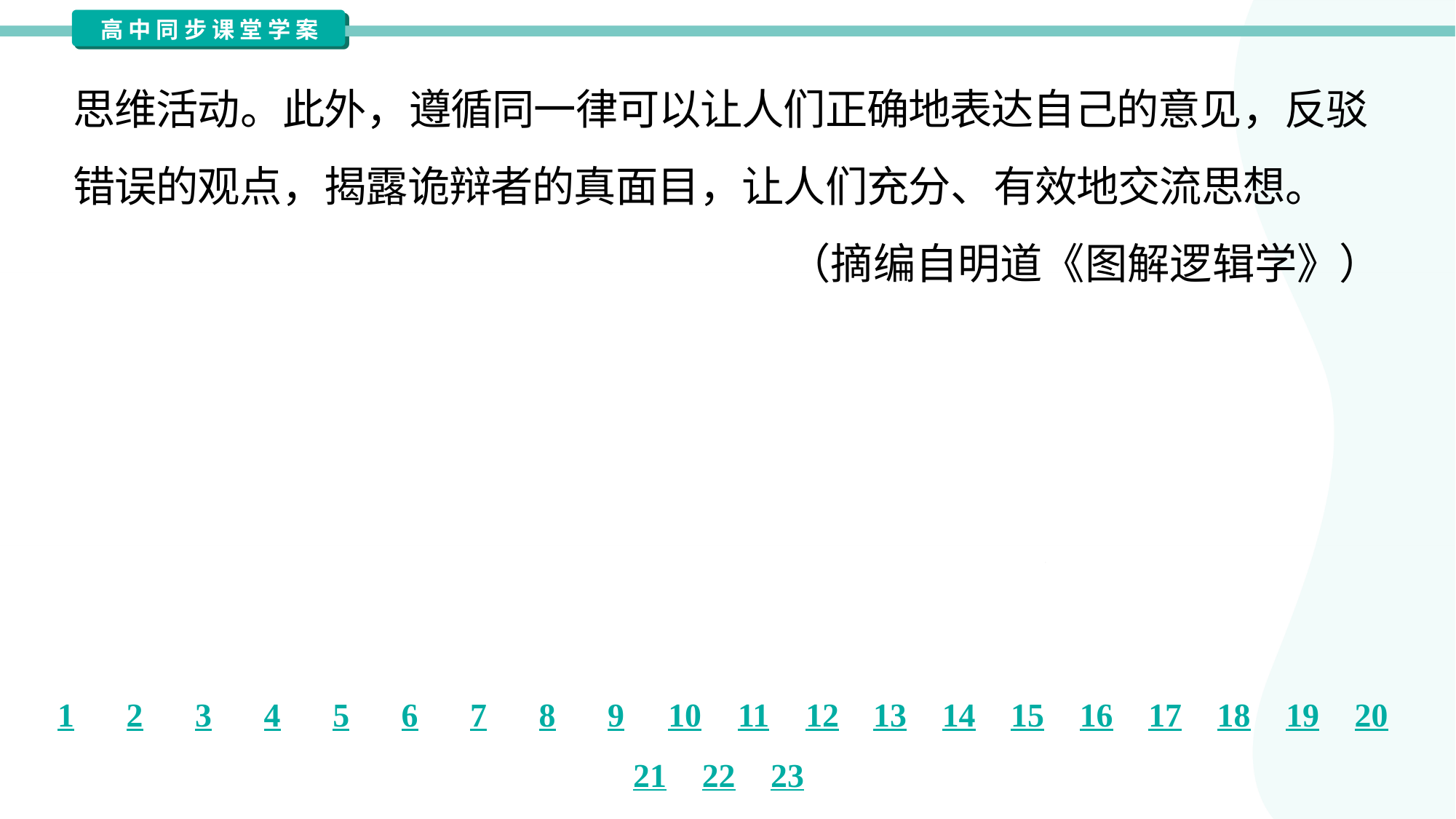

思维活动。此外，遵循同一律可以让人们正确地表达自己的意见，反驳
错误的观点，揭露诡辩者的真面目，让人们充分、有效地交流思想。
（摘编自明道《图解逻辑学》）